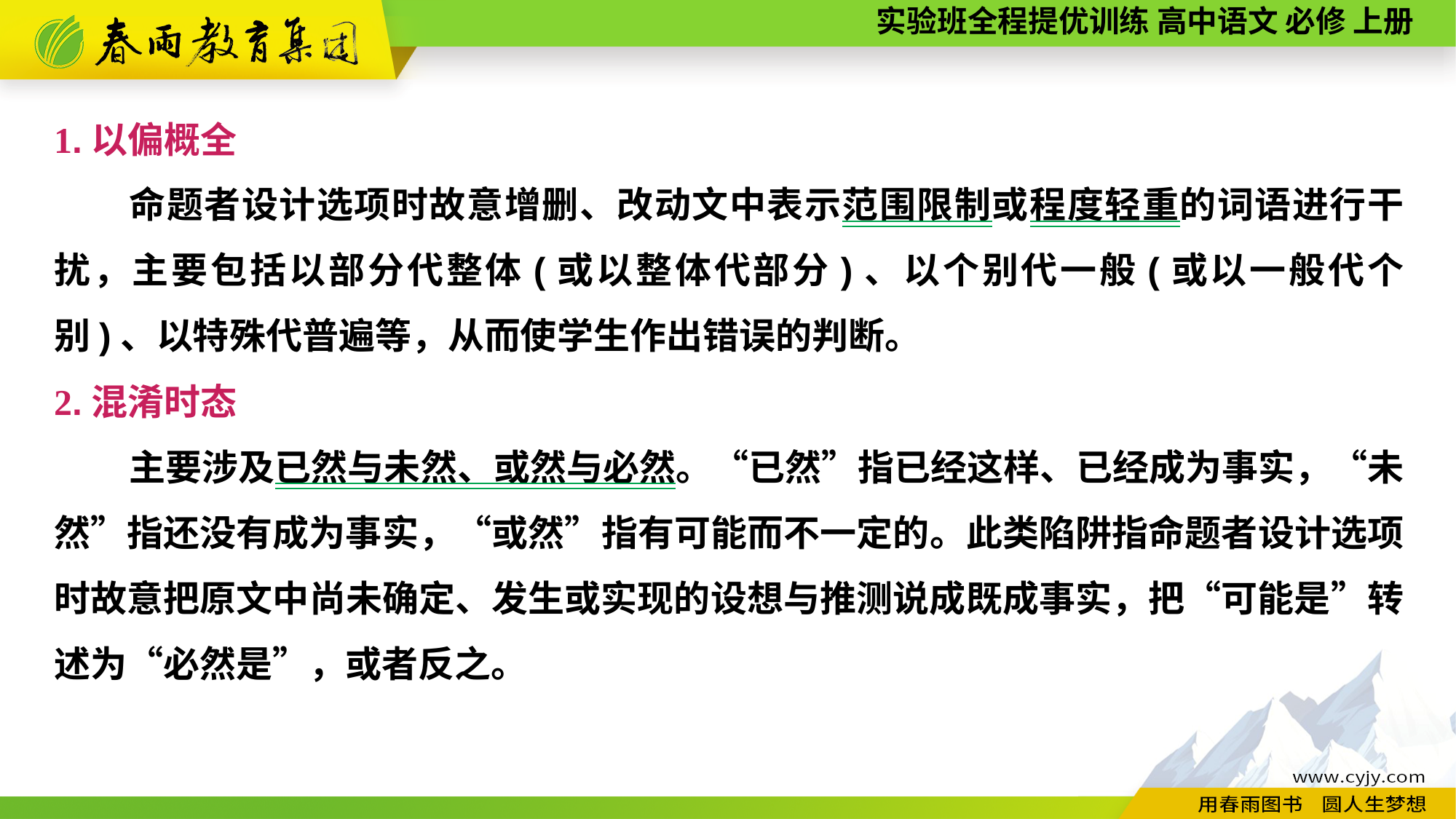

1.以偏概全
命题者设计选项时故意增删、改动文中表示范围限制或程度轻重的词语进行干扰，主要包括以部分代整体(或以整体代部分)、以个别代一般(或以一般代个别)、以特殊代普遍等，从而使学生作出错误的判断。
2.混淆时态
主要涉及已然与未然、或然与必然。“已然”指已经这样、已经成为事实，“未然”指还没有成为事实，“或然”指有可能而不一定的。此类陷阱指命题者设计选项时故意把原文中尚未确定、发生或实现的设想与推测说成既成事实，把“可能是”转述为“必然是”，或者反之。